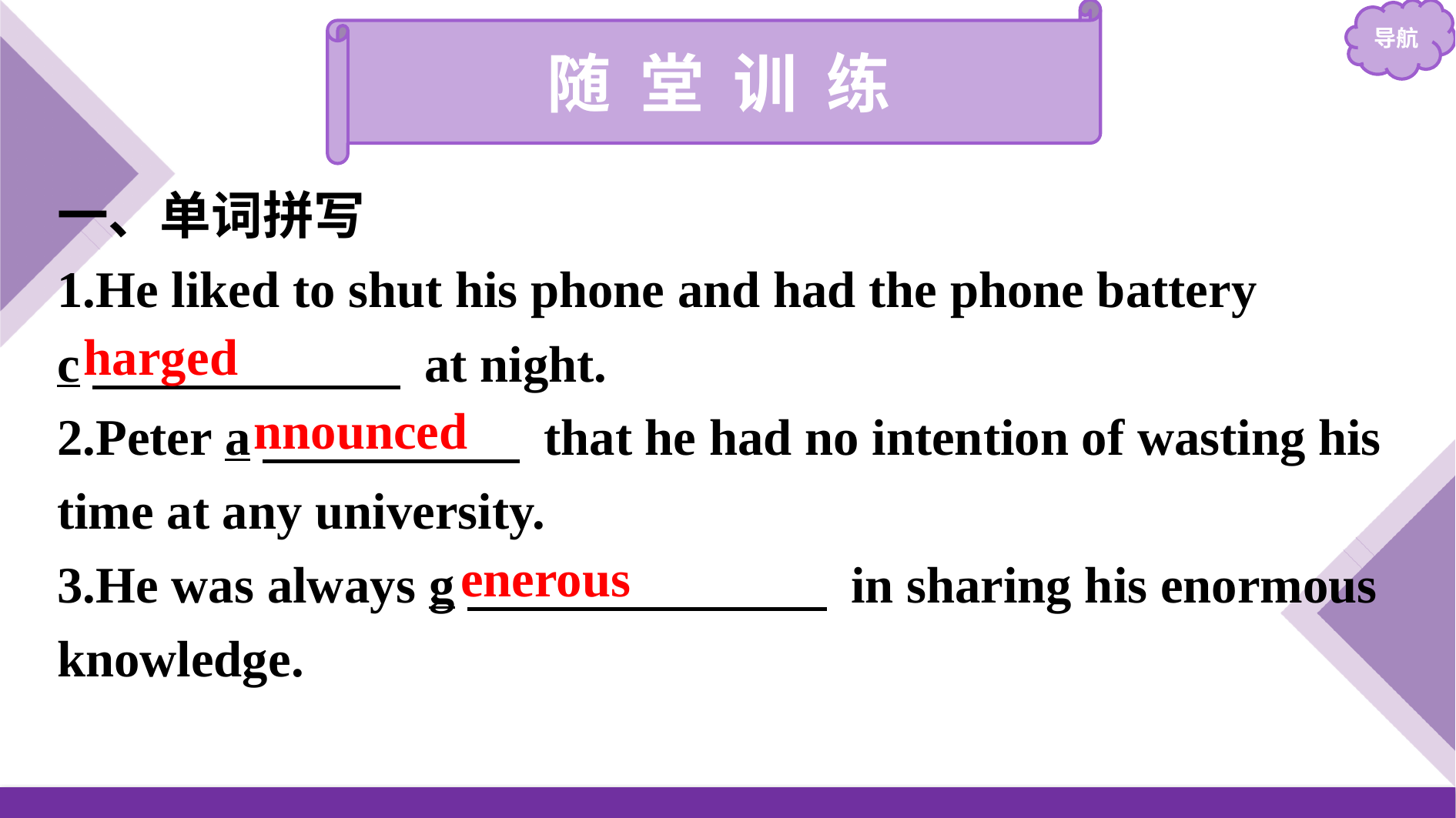

随  堂  训  练
一、单词拼写
1.He liked to shut his phone and had the phone battery
c　　　　　　 at night.
2.Peter a　　　　　 that he had no intention of wasting his time at any university.
3.He was always g　　　　　　　 in sharing his enormous knowledge.
harged
nnounced
enerous